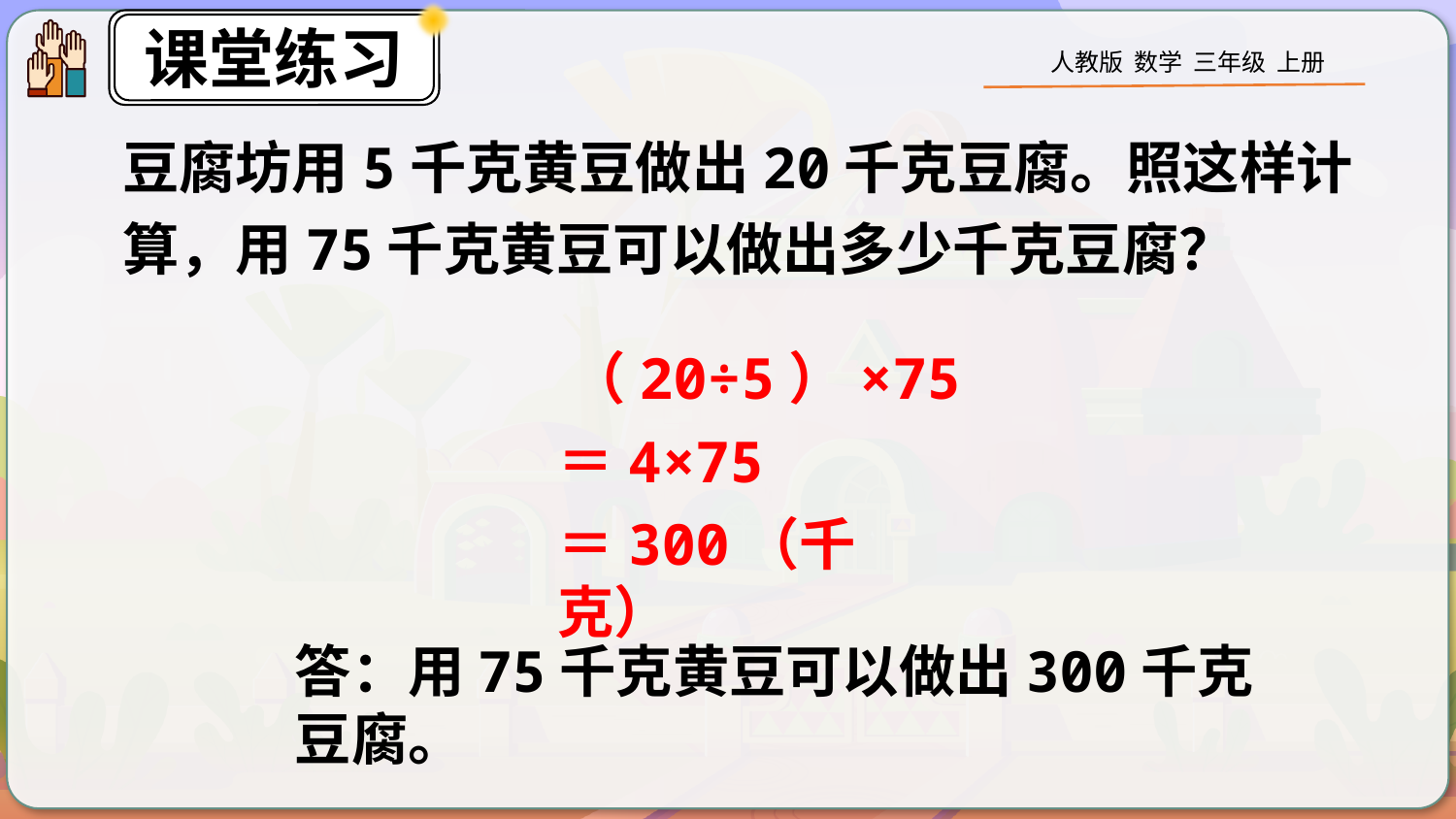

豆腐坊用5千克黄豆做出20千克豆腐。照这样计算，用75千克黄豆可以做出多少千克豆腐？
（20÷5）×75
＝4×75
＝300（千克）
答：用75千克黄豆可以做出300千克豆腐。